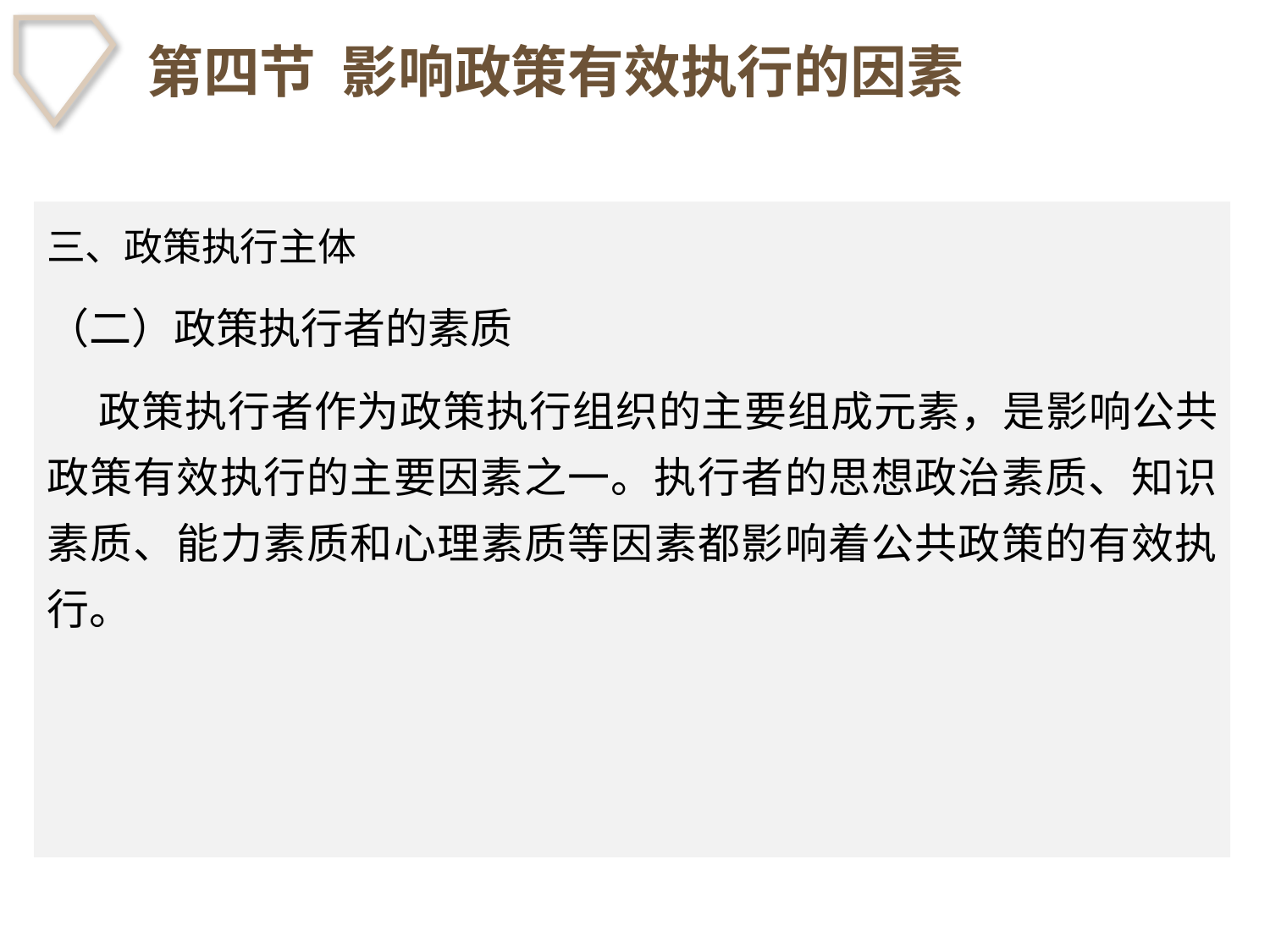

# 第四节  影响政策有效执行的因素
三、政策执行主体
（二）政策执行者的素质
    政策执行者作为政策执行组织的主要组成元素，是影响公共政策有效执行的主要因素之一。执行者的思想政治素质、知识素质、能力素质和心理素质等因素都影响着公共政策的有效执行。